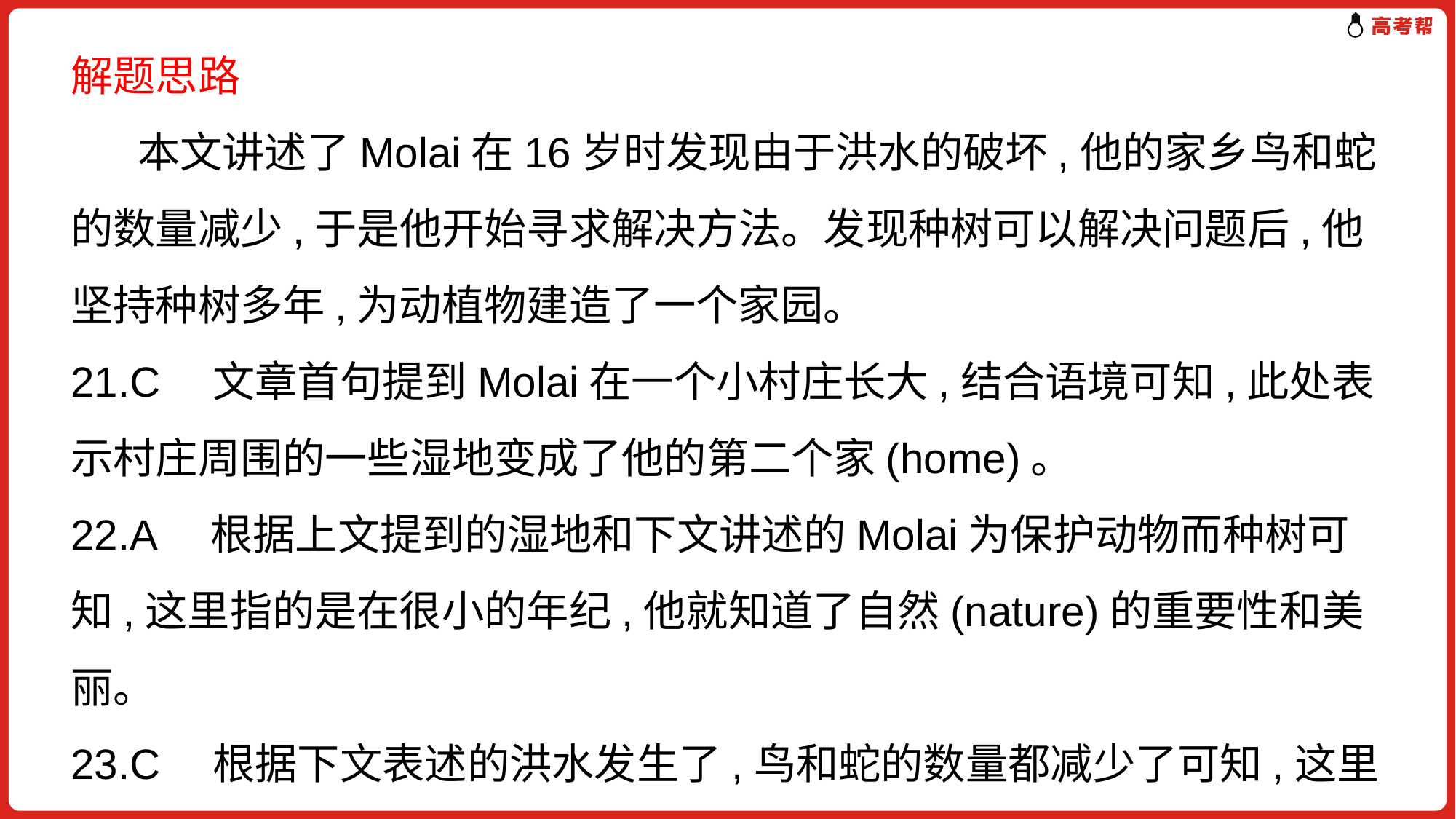

解题思路
      本文讲述了Molai在16岁时发现由于洪水的破坏,他的家乡鸟和蛇的数量减少,于是他开始寻求解决方法。发现种树可以解决问题后,他坚持种树多年,为动植物建造了一个家园。
21.C　文章首句提到Molai在一个小村庄长大,结合语境可知,此处表示村庄周围的一些湿地变成了他的第二个家(home)。
22.A　根据上文提到的湿地和下文讲述的Molai为保护动物而种树可知,这里指的是在很小的年纪,他就知道了自然(nature)的重要性和美丽。
23.C　根据下文表述的洪水发生了,鸟和蛇的数量都减少了可知,这里指的是他家周围发生了一些令人不安的(disturbing)事情。